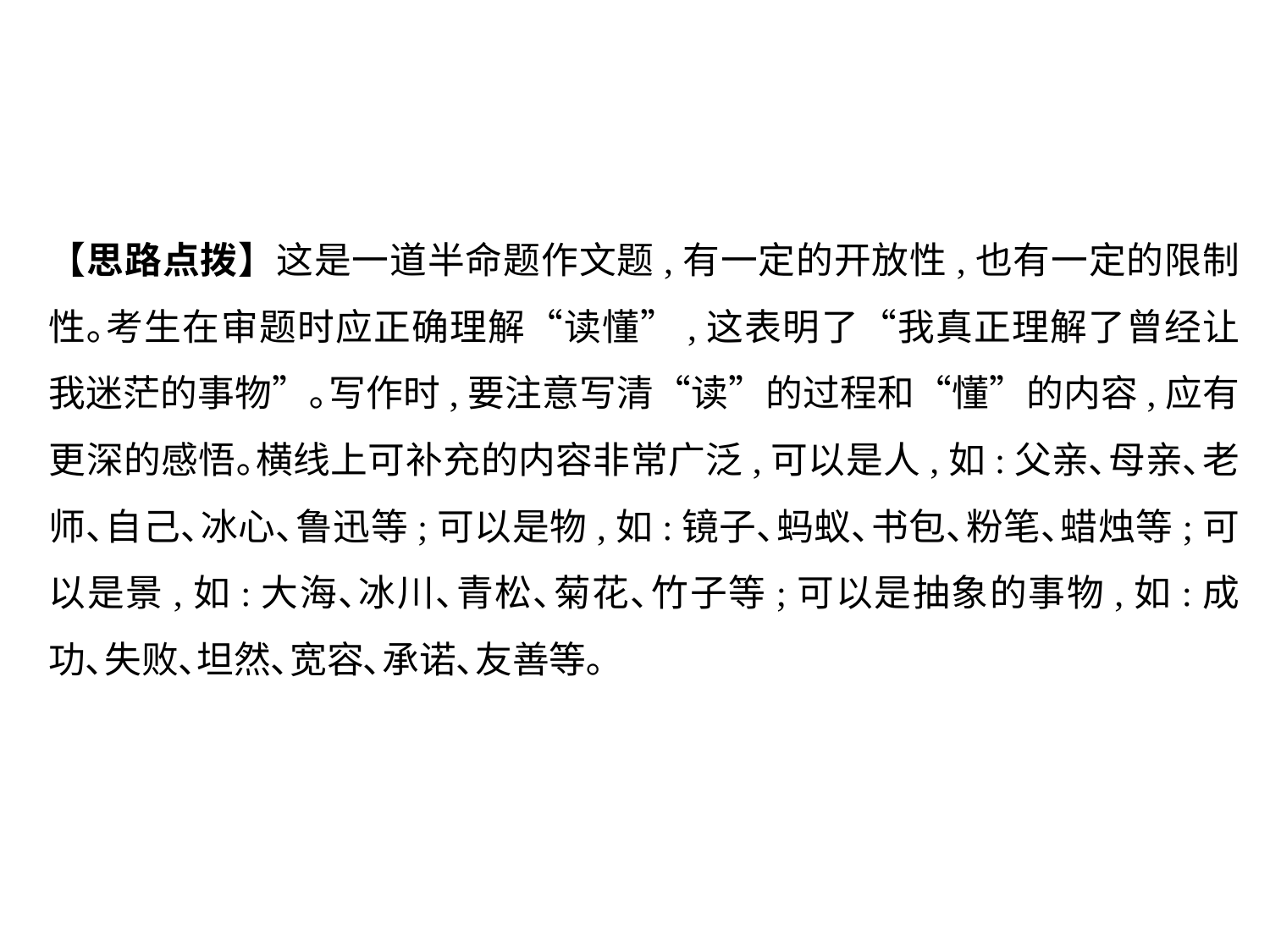

【思路点拨】这是一道半命题作文题,有一定的开放性,也有一定的限制性｡考生在审题时应正确理解“读懂”,这表明了“我真正理解了曾经让我迷茫的事物”｡写作时,要注意写清“读”的过程和“懂”的内容,应有更深的感悟｡横线上可补充的内容非常广泛,可以是人,如:父亲､母亲､老师､自己､冰心､鲁迅等;可以是物,如:镜子､蚂蚁､书包､粉笔､蜡烛等;可以是景,如:大海､冰川､青松､菊花､竹子等;可以是抽象的事物,如:成功､失败､坦然､宽容､承诺､友善等｡